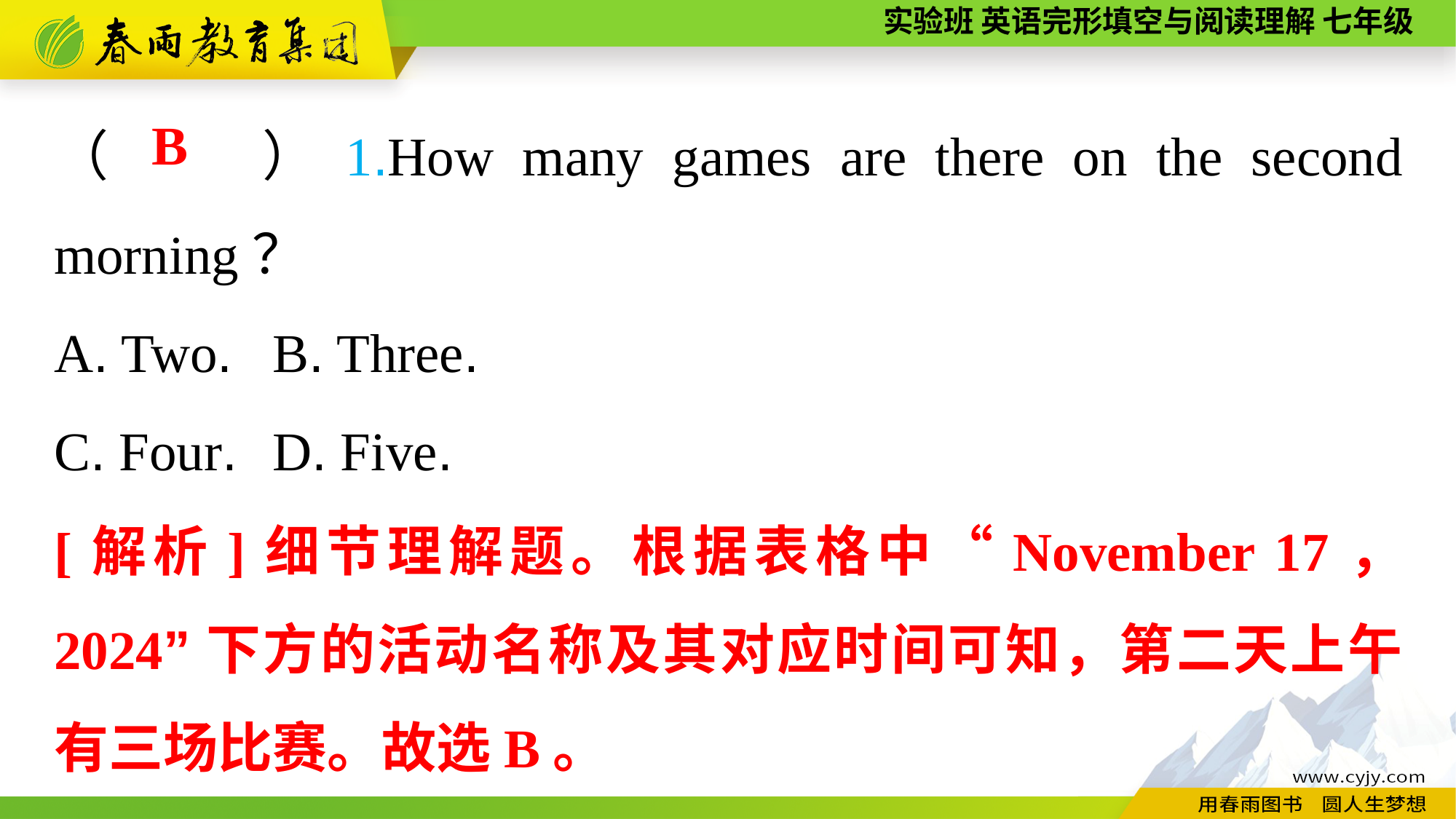

（　　）1.How many games are there on the second morning？
A. Two.	B. Three.
C. Four.	D. Five.
B
[解析]细节理解题。根据表格中“November 17， 2024”下方的活动名称及其对应时间可知，第二天上午有三场比赛。故选B。